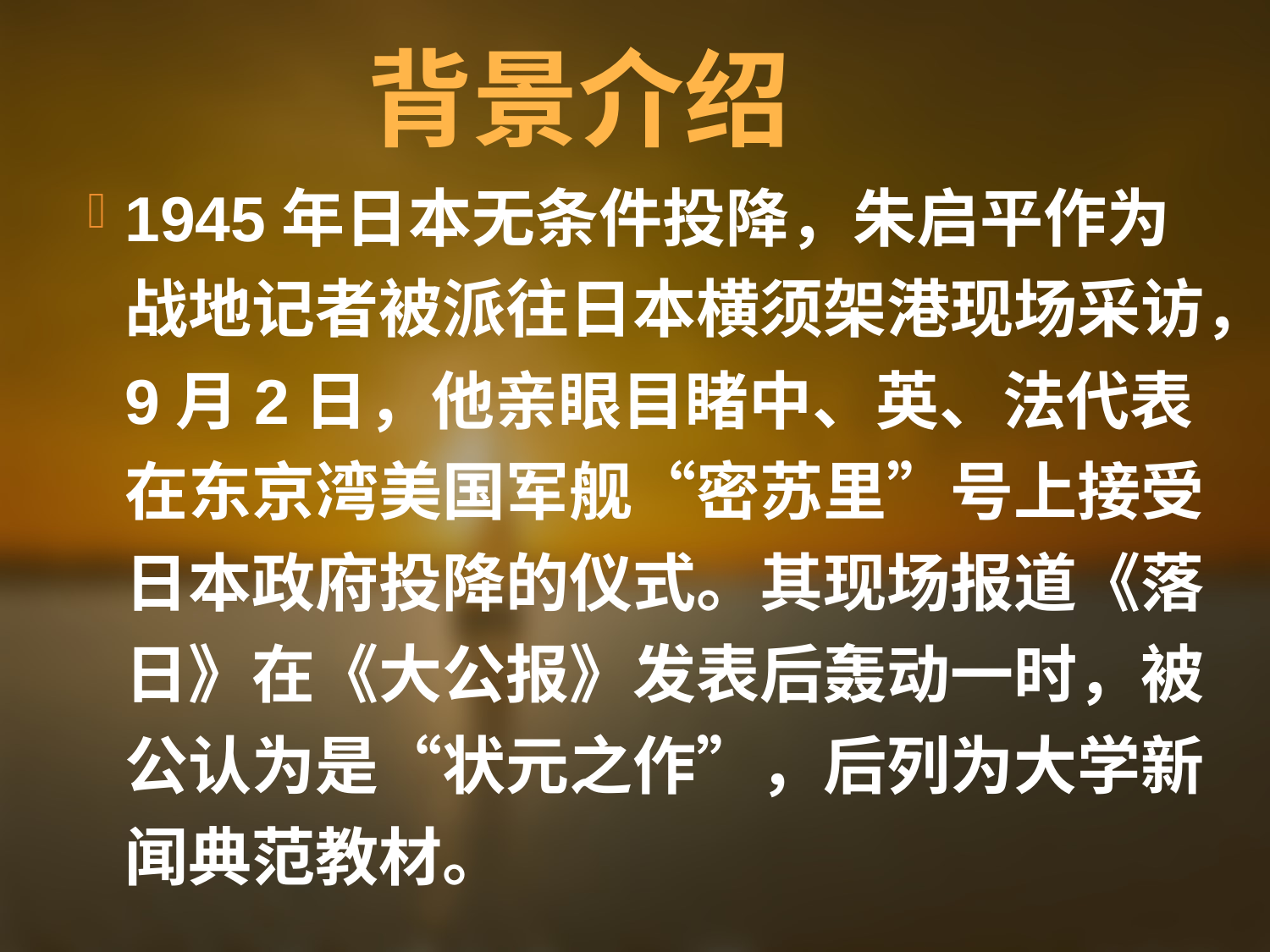

背景介绍
1945年日本无条件投降，朱启平作为战地记者被派往日本横须架港现场采访，9月2日，他亲眼目睹中、英、法代表在东京湾美国军舰“密苏里”号上接受日本政府投降的仪式。其现场报道《落日》在《大公报》发表后轰动一时，被公认为是“状元之作”，后列为大学新闻典范教材。